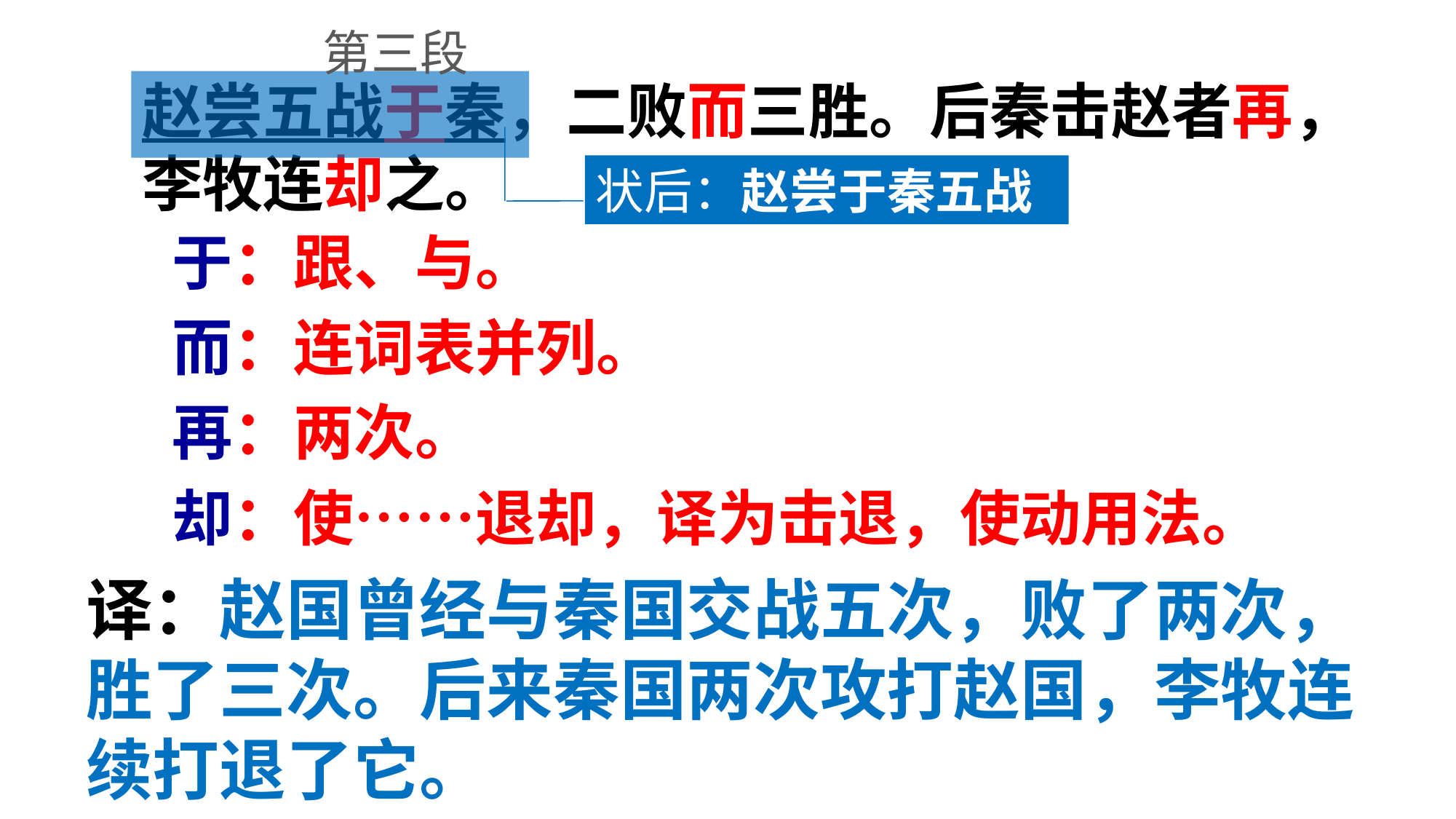

第三段
赵尝五战于秦，二败而三胜。后秦击赵者再，李牧连却之。

状后：赵尝于秦五战
于：跟、与。
而：连词表并列。
再：两次。
却：使……退却，译为击退，使动用法。
译：赵国曾经与秦国交战五次，败了两次，胜了三次。后来秦国两次攻打赵国，李牧连续打退了它。